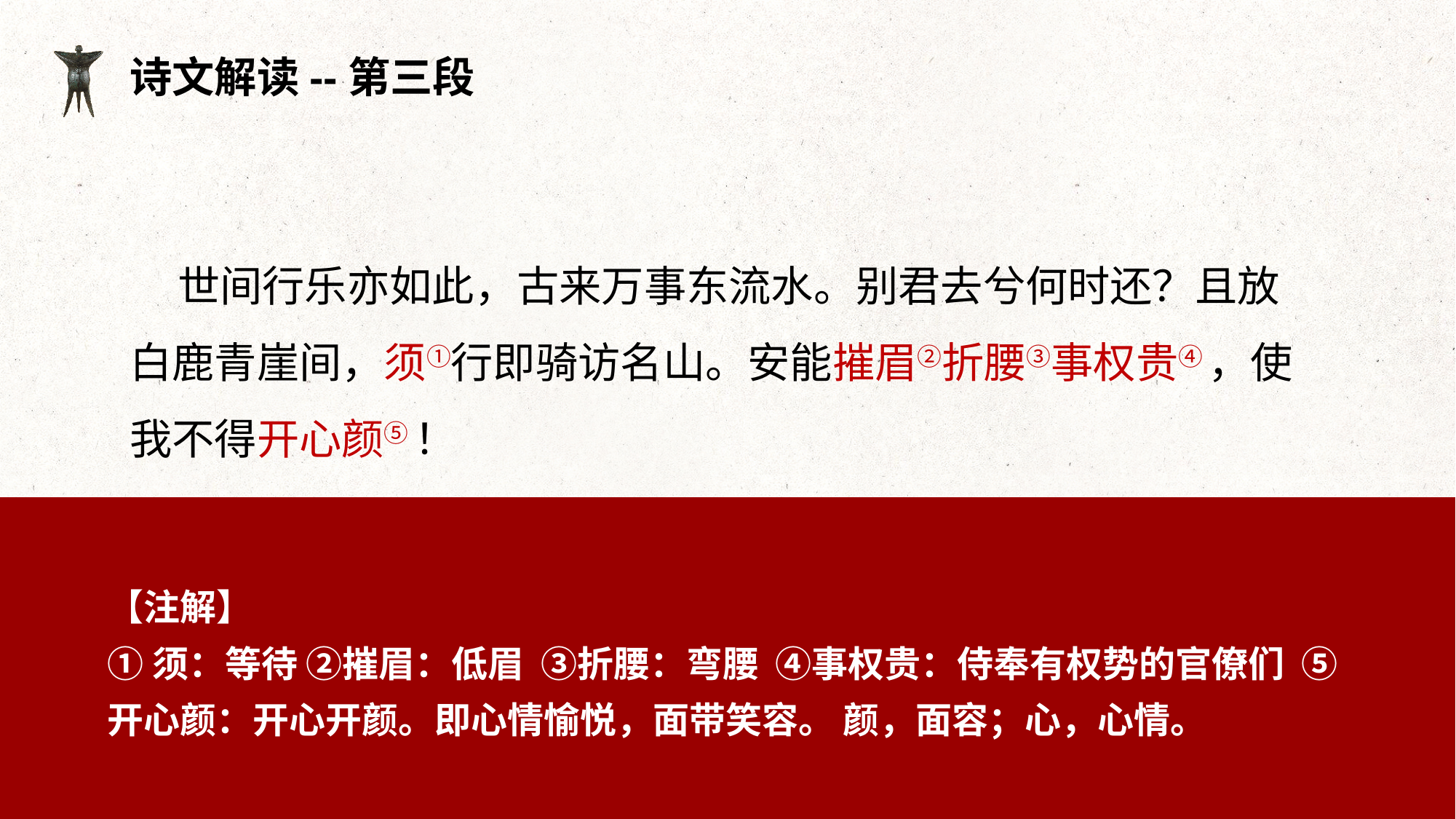

诗文解读--第三段
    世间行乐亦如此，古来万事东流水。别君去兮何时还？且放白鹿青崖间，须①行即骑访名山。安能摧眉②折腰③事权贵④ ，使我不得开心颜⑤ ！
【注解】
①须：等待 ②摧眉：低眉  ③折腰：弯腰  ④事权贵：侍奉有权势的官僚们  ⑤开心颜：开心开颜。即心情愉悦，面带笑容。 颜，面容；心，心情。